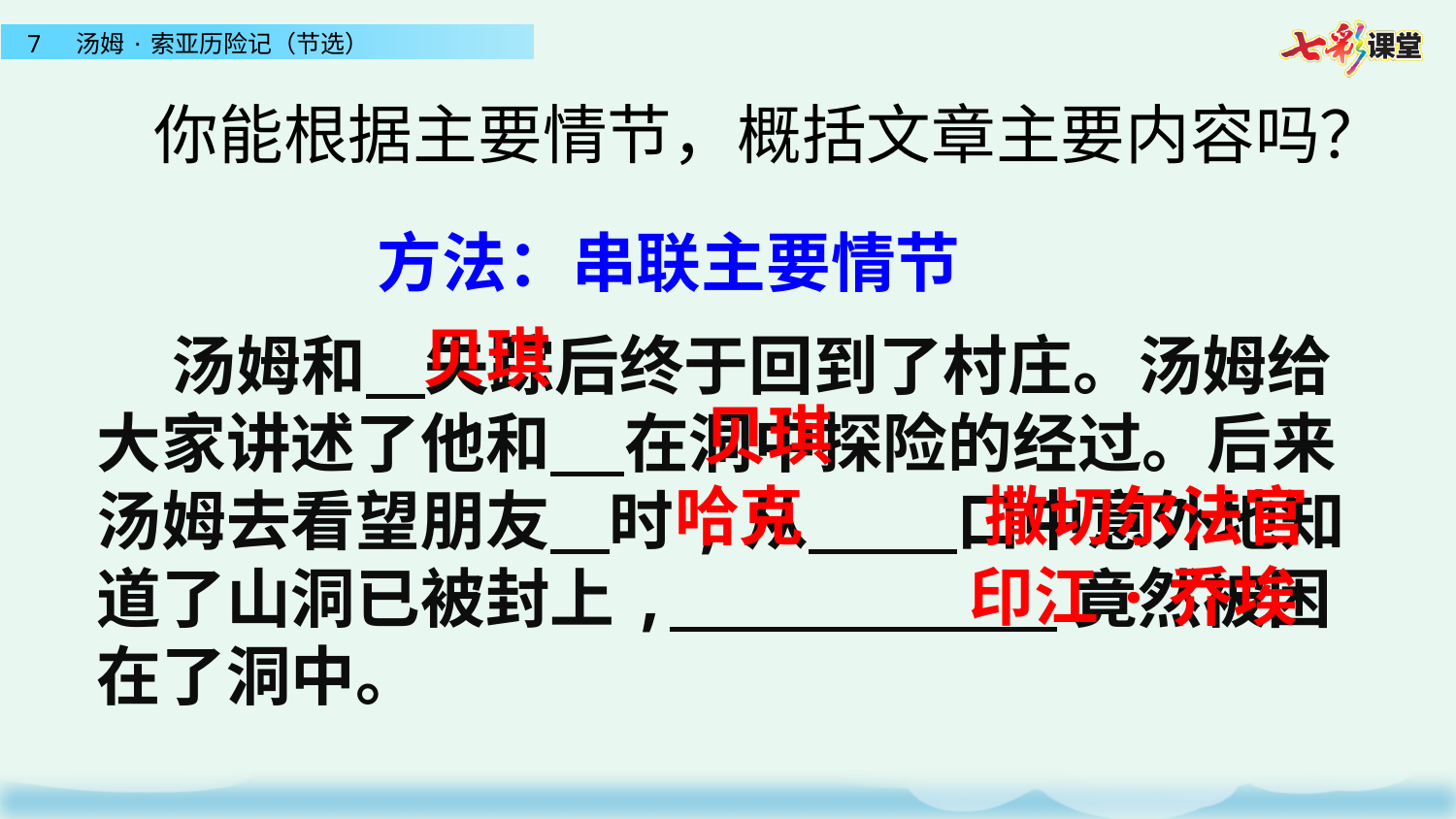

你能根据主要情节，概括文章主要内容吗？
方法：串联主要情节
贝琪
    汤姆和    失踪后终于回到了村庄。汤姆给大家讲述了他和     在洞中探险的经过。后来汤姆去看望朋友    时,从          口中意外地知道了山洞已被封上,          竟然被困在了洞中。
贝琪
撒切尔法官
哈克
印江·乔埃